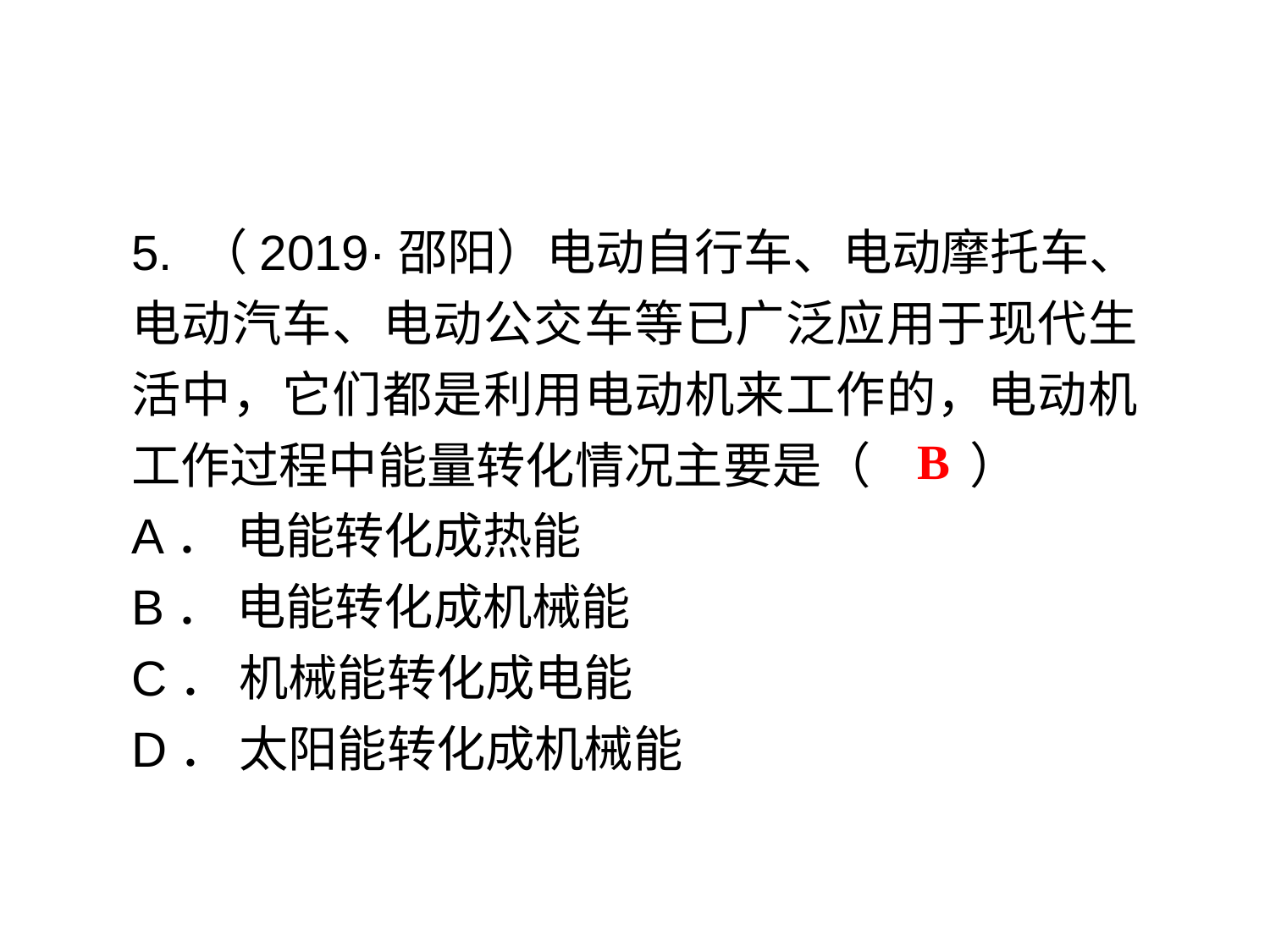

5. （2019·邵阳）电动自行车、电动摩托车、电动汽车、电动公交车等已广泛应用于现代生活中，它们都是利用电动机来工作的，电动机工作过程中能量转化情况主要是（　　）
A． 电能转化成热能
B． 电能转化成机械能
C． 机械能转化成电能
D． 太阳能转化成机械能
B